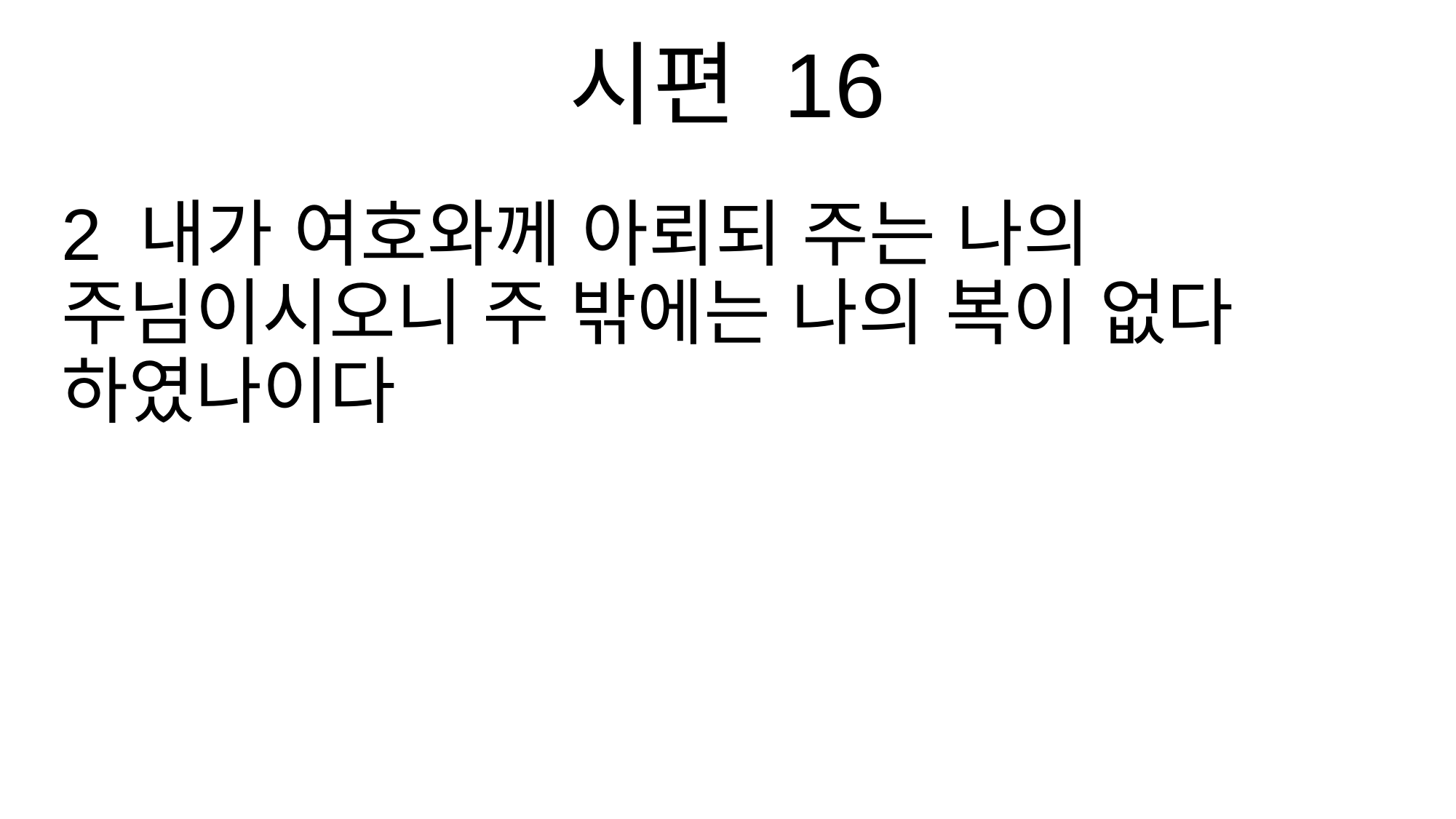

시편 16
2 내가 여호와께 아뢰되 주는 나의 주님이시오니 주 밖에는 나의 복이 없다 하였나이다